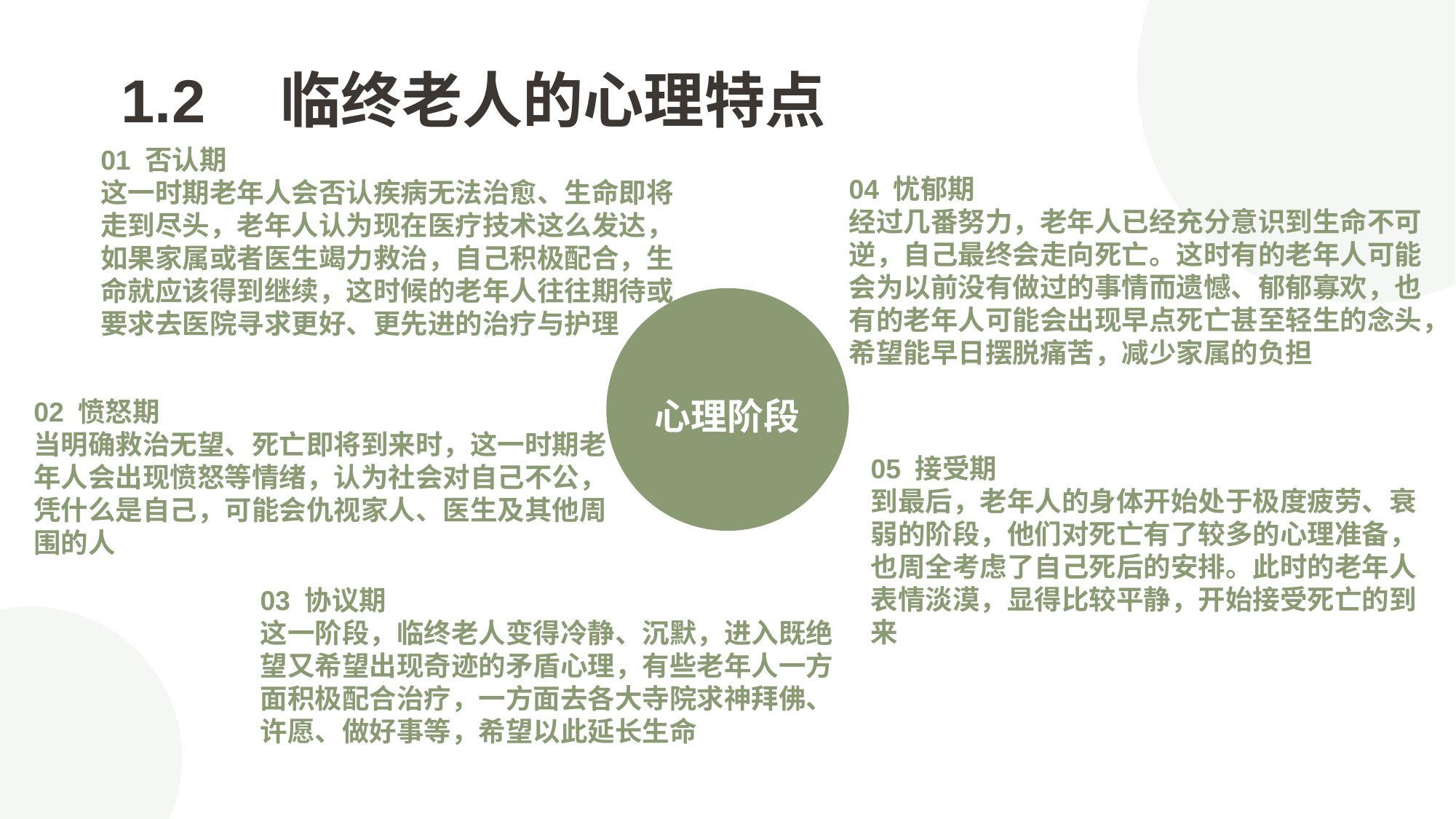

1.2　临终老人的心理特点
01 否认期
这一时期老年人会否认疾病无法治愈、生命即将走到尽头，老年人认为现在医疗技术这么发达，如果家属或者医生竭力救治，自己积极配合，生命就应该得到继续，这时候的老年人往往期待或要求去医院寻求更好、更先进的治疗与护理
04 忧郁期
经过几番努力，老年人已经充分意识到生命不可逆，自己最终会走向死亡。这时有的老年人可能会为以前没有做过的事情而遗憾、郁郁寡欢，也有的老年人可能会出现早点死亡甚至轻生的念头，希望能早日摆脱痛苦，减少家属的负担
心理阶段
02 愤怒期
当明确救治无望、死亡即将到来时，这一时期老年人会出现愤怒等情绪，认为社会对自己不公，凭什么是自己，可能会仇视家人、医生及其他周围的人
05 接受期
到最后，老年人的身体开始处于极度疲劳、衰弱的阶段，他们对死亡有了较多的心理准备，也周全考虑了自己死后的安排。此时的老年人表情淡漠，显得比较平静，开始接受死亡的到来
03 协议期
这一阶段，临终老人变得冷静、沉默，进入既绝望又希望出现奇迹的矛盾心理，有些老年人一方面积极配合治疗，一方面去各大寺院求神拜佛、许愿、做好事等，希望以此延长生命